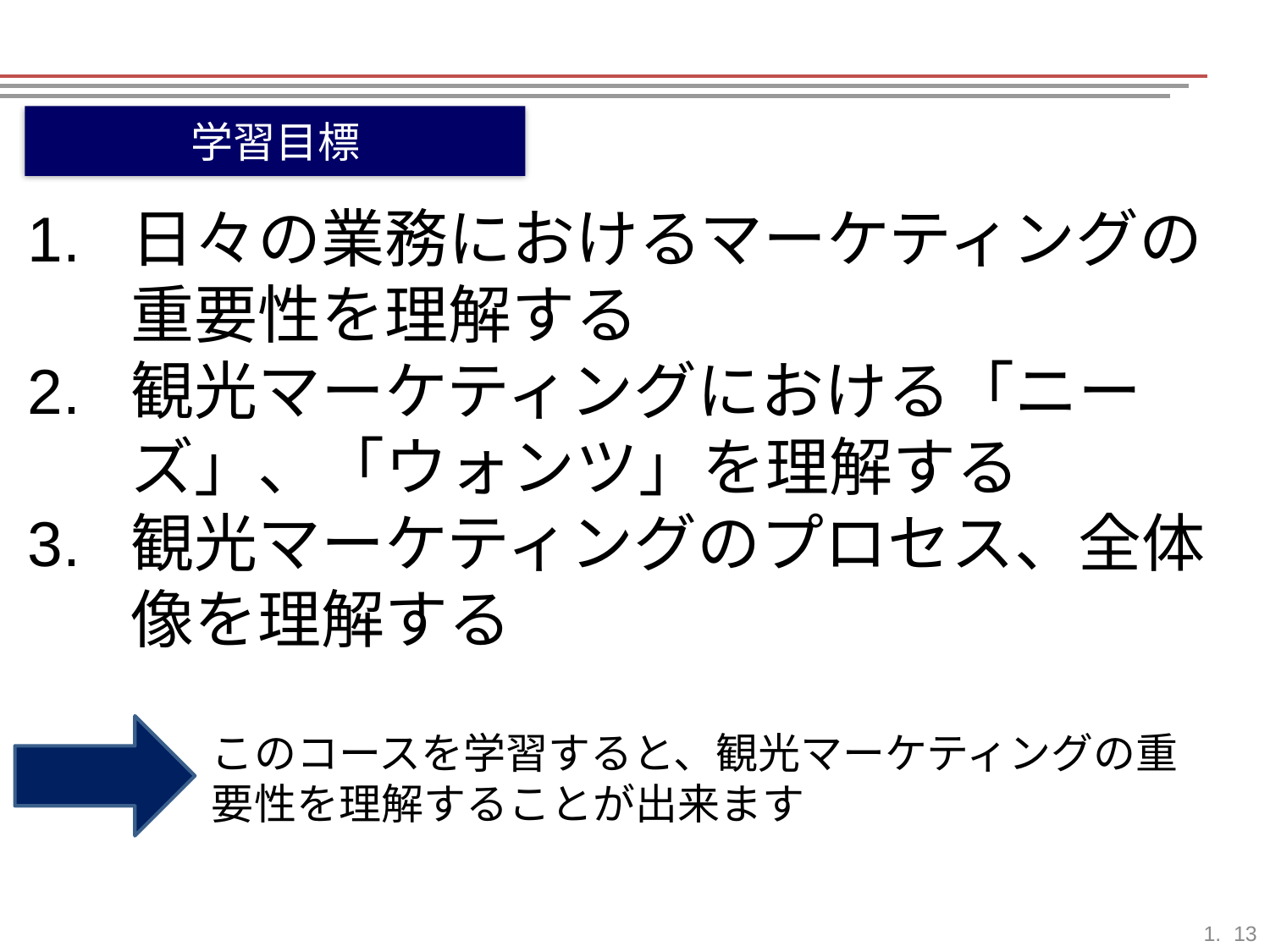

学習目標
日々の業務におけるマーケティングの重要性を理解する
観光マーケティングにおける「ニーズ」、「ウォンツ」を理解する
観光マーケティングのプロセス、全体像を理解する

このコースを学習すると、観光マーケティングの重要性を理解することが出来ます
13